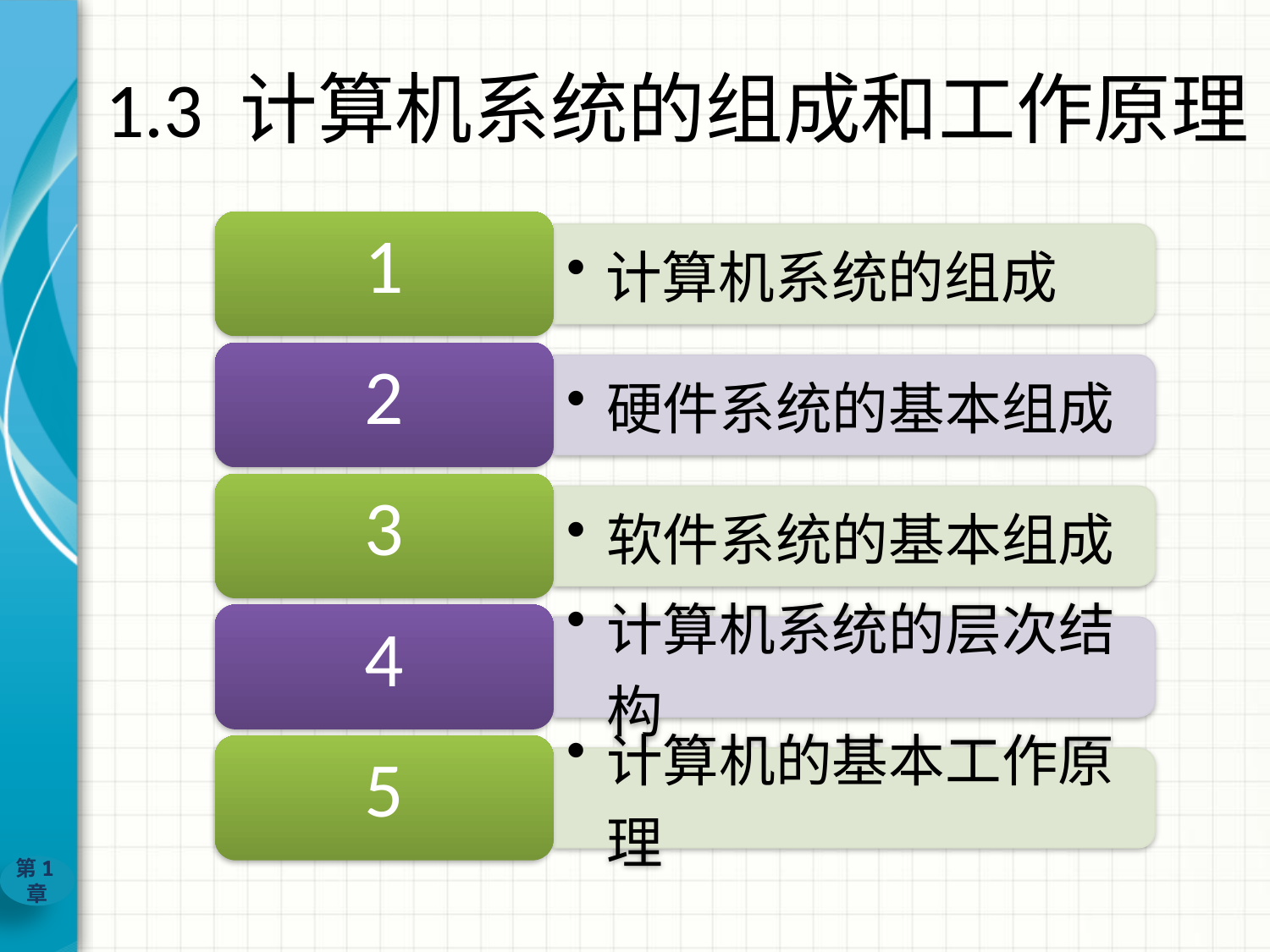

# 1.3 计算机系统的组成和工作原理
1
2
硬件系统的基本组成
3
软件系统的基本组成
计算机系统的组成
4
5
计算机的基本工作原理